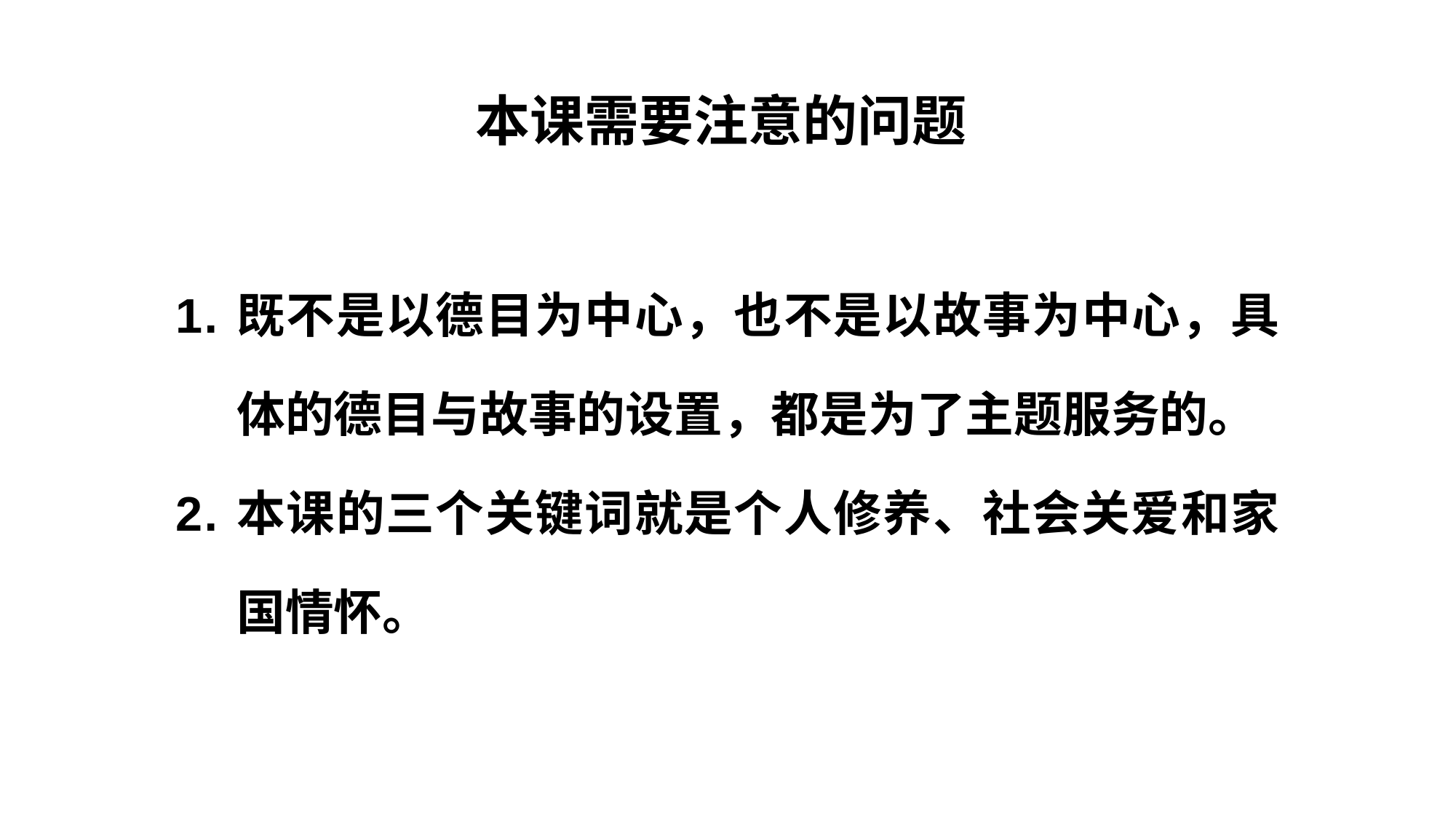

本课需要注意的问题
既不是以德目为中心，也不是以故事为中心，具体的德目与故事的设置，都是为了主题服务的。
本课的三个关键词就是个人修养、社会关爱和家国情怀。